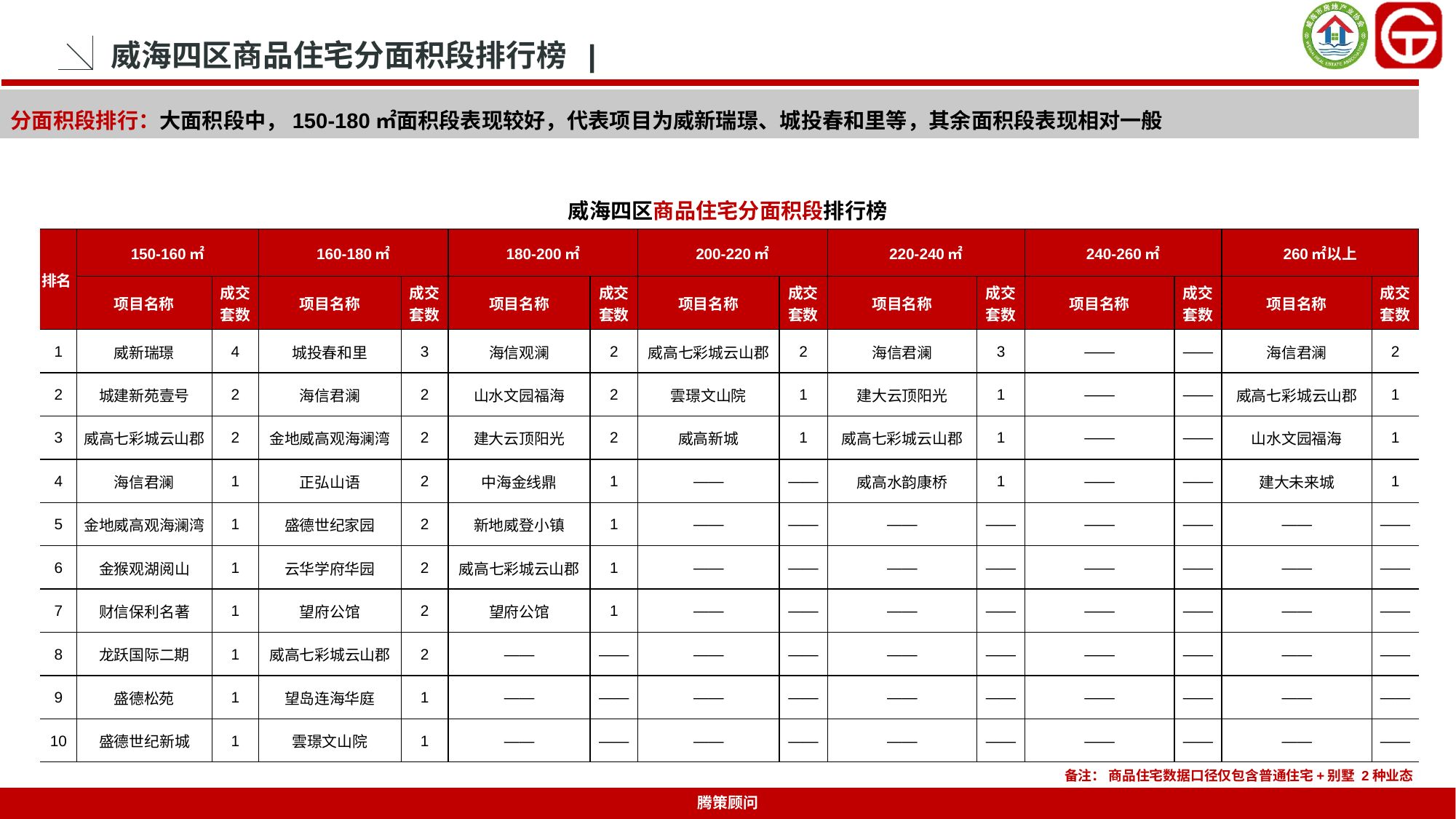

威海四区商品住宅分面积段排行榜  |
分面积段排行：大面积段中，150-180㎡面积段表现较好，代表项目为威新瑞璟、城投春和里等，其余面积段表现相对一般
威海四区商品住宅分面积段排行榜
| 排名 | 150-160㎡ |  | 160-180㎡ |  | 180-200㎡ |  | 200-220㎡ |  | 220-240㎡ |  | 240-260㎡ |  | 260㎡以上 |  |
| --- | --- | --- | --- | --- | --- | --- | --- | --- | --- | --- | --- | --- | --- | --- |
|  | 项目名称 | 成交 套数 | 项目名称 | 成交 套数 | 项目名称 | 成交 套数 | 项目名称 | 成交 套数 | 项目名称 | 成交 套数 | 项目名称 | 成交 套数 | 项目名称 | 成交 套数 |
| 1 | 威新瑞璟 | 4 | 城投春和里 | 3 | 海信观澜 | 2 | 威高七彩城云山郡 | 2 | 海信君澜 | 3 | —— | —— | 海信君澜 | 2 |
| 2 | 城建新苑壹号 | 2 | 海信君澜 | 2 | 山水文园福海 | 2 | 雲璟文山院 | 1 | 建大云顶阳光 | 1 | —— | —— | 威高七彩城云山郡 | 1 |
| 3 | 威高七彩城云山郡 | 2 | 金地威高观海澜湾 | 2 | 建大云顶阳光 | 2 | 威高新城 | 1 | 威高七彩城云山郡 | 1 | —— | —— | 山水文园福海 | 1 |
| 4 | 海信君澜 | 1 | 正弘山语 | 2 | 中海金线鼎 | 1 | —— | —— | 威高水韵康桥 | 1 | —— | —— | 建大未来城 | 1 |
| 5 | 金地威高观海澜湾 | 1 | 盛德世纪家园 | 2 | 新地威登小镇 | 1 | —— | —— | —— | —— | —— | —— | —— | —— |
| 6 | 金猴观湖阅山 | 1 | 云华学府华园 | 2 | 威高七彩城云山郡 | 1 | —— | —— | —— | —— | —— | —— | —— | —— |
| 7 | 财信保利名著 | 1 | 望府公馆 | 2 | 望府公馆 | 1 | —— | —— | —— | —— | —— | —— | —— | —— |
| 8 | 龙跃国际二期 | 1 | 威高七彩城云山郡 | 2 | —— | —— | —— | —— | —— | —— | —— | —— | —— | —— |
| 9 | 盛德松苑 | 1 | 望岛连海华庭 | 1 | —— | —— | —— | —— | —— | —— | —— | —— | —— | —— |
| 10 | 盛德世纪新城 | 1 | 雲璟文山院 | 1 | —— | —— | —— | —— | —— | —— | —— | —— | —— | —— |
备注： 商品住宅数据口径仅包含普通住宅+别墅 2种业态